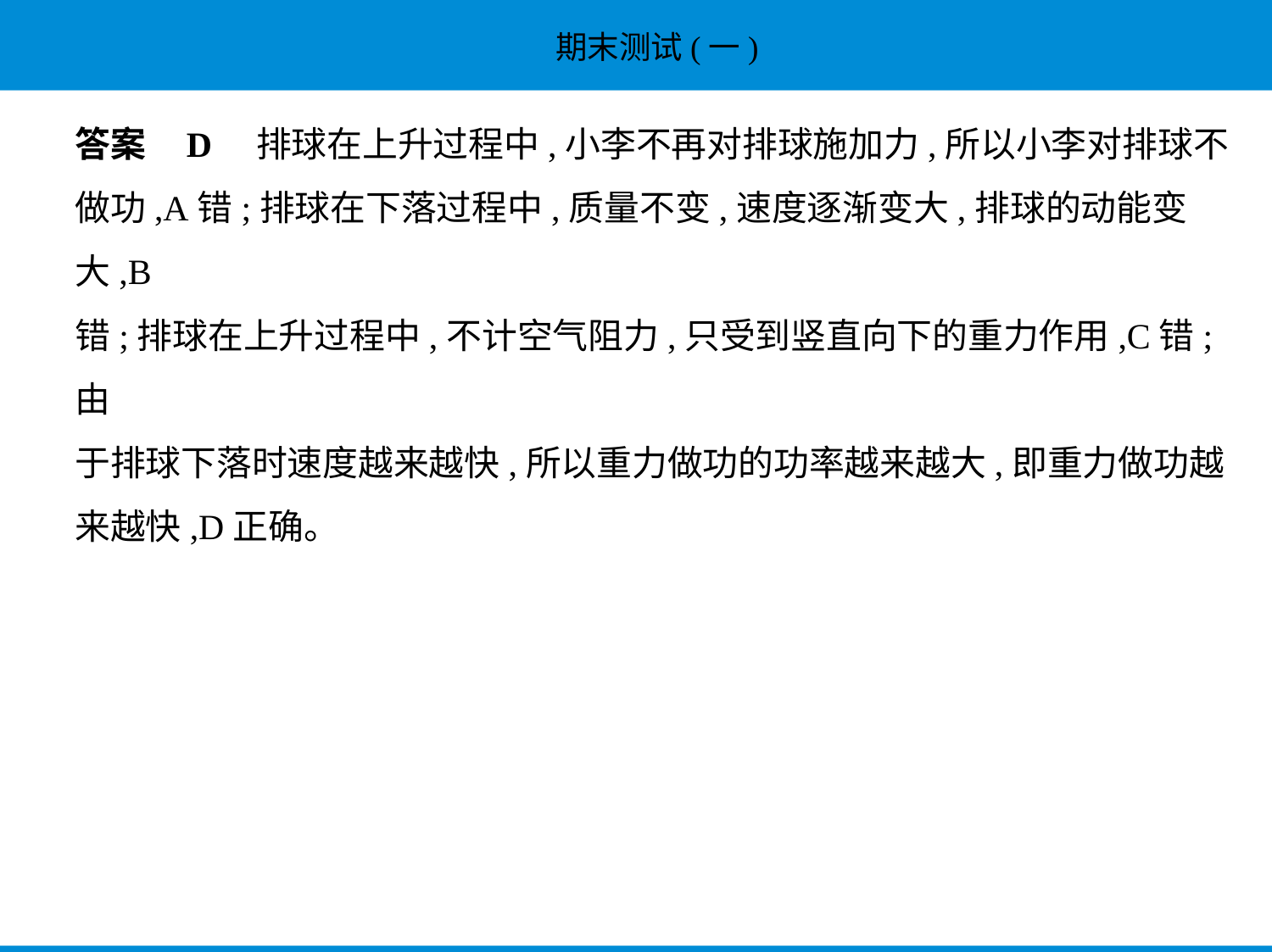

答案    D　排球在上升过程中,小李不再对排球施加力,所以小李对排球不
做功,A错;排球在下落过程中,质量不变,速度逐渐变大,排球的动能变大,B
错;排球在上升过程中,不计空气阻力,只受到竖直向下的重力作用,C错;由
于排球下落时速度越来越快,所以重力做功的功率越来越大,即重力做功越
来越快,D正确。